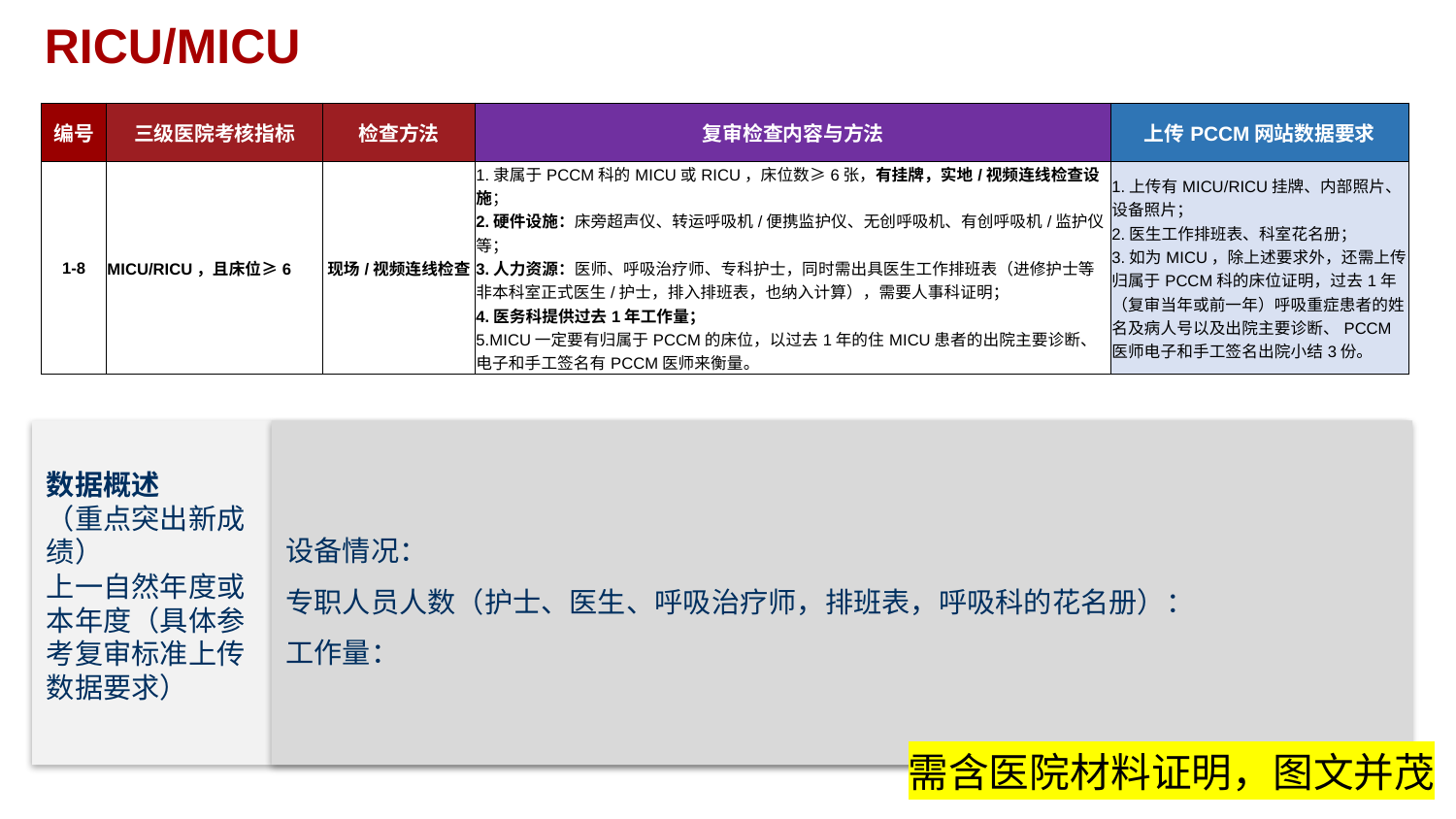

# RICU/MICU
| 编号 | 三级医院考核指标 | 检查方法 | 复审检查内容与方法 | 上传PCCM网站数据要求 |
| --- | --- | --- | --- | --- |
| 1-8 | MICU/RICU，且床位≥6 | 现场/视频连线检查 | 1.隶属于PCCM科的MICU或RICU，床位数≥6张，有挂牌，实地/视频连线检查设施； 2.硬件设施：床旁超声仪、转运呼吸机/便携监护仪、无创呼吸机、有创呼吸机/监护仪等； 3.人力资源：医师、呼吸治疗师、专科护士，同时需出具医生工作排班表（进修护士等非本科室正式医生/护士，排入排班表，也纳入计算），需要人事科证明； 4.医务科提供过去1年工作量； 5.MICU一定要有归属于PCCM的床位，以过去1年的住MICU患者的出院主要诊断、电子和手工签名有PCCM医师来衡量。 | 1.上传有MICU/RICU挂牌、内部照片、设备照片； 2.医生工作排班表、科室花名册； 3.如为MICU，除上述要求外，还需上传归属于PCCM科的床位证明，过去1年（复审当年或前一年）呼吸重症患者的姓名及病人号以及出院主要诊断、PCCM医师电子和手工签名出院小结3份。 |
设备情况：
专职人员人数（护士、医生、呼吸治疗师，排班表，呼吸科的花名册）：
工作量：

数据概述
（重点突出新成绩）
上一自然年度或本年度（具体参考复审标准上传数据要求）

需含医院材料证明，图文并茂